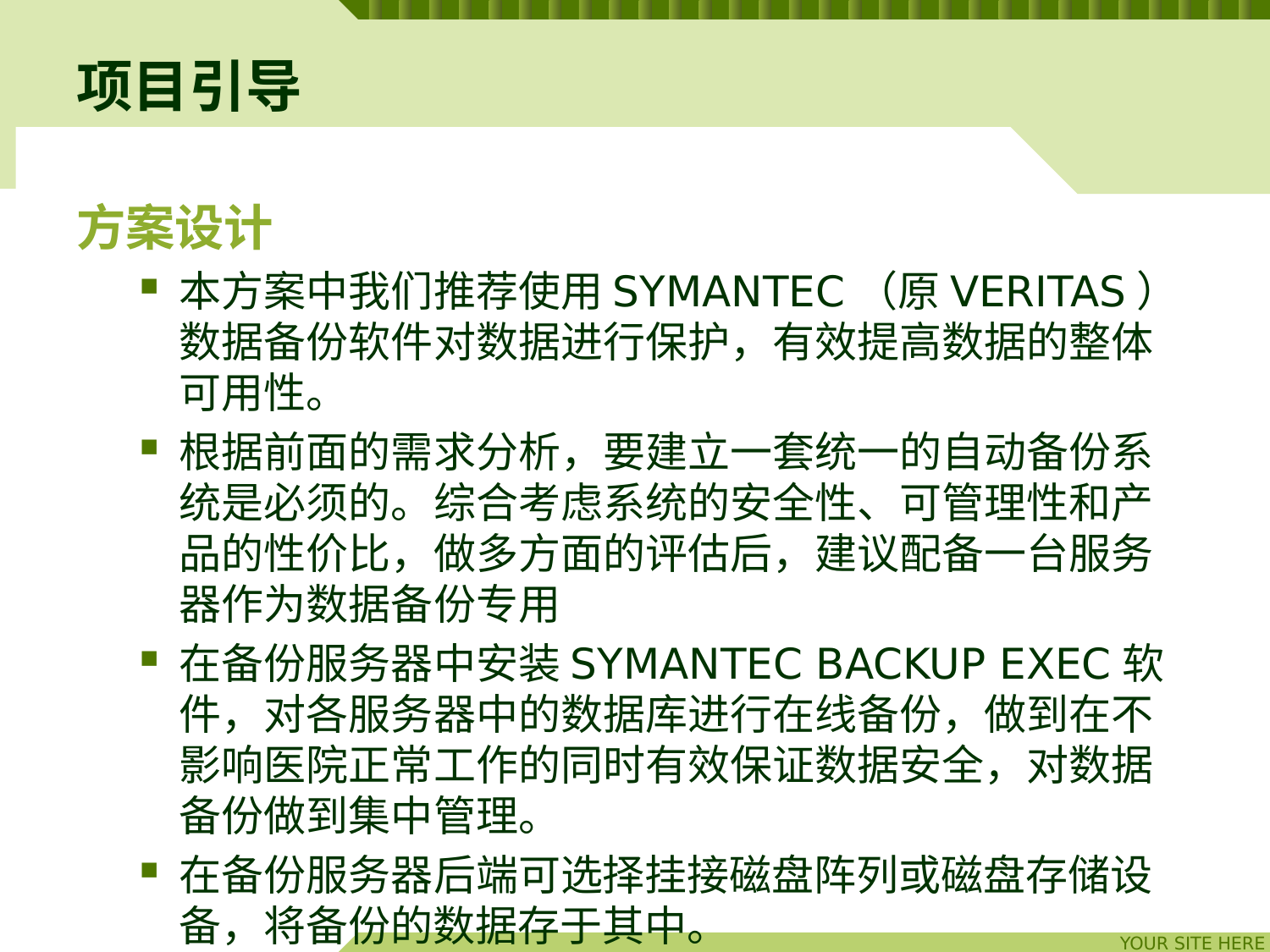

# 项目引导
方案设计
本方案中我们推荐使用SYMANTEC（原VERITAS）数据备份软件对数据进行保护，有效提高数据的整体可用性。
根据前面的需求分析，要建立一套统一的自动备份系统是必须的。综合考虑系统的安全性、可管理性和产品的性价比，做多方面的评估后，建议配备一台服务器作为数据备份专用
在备份服务器中安装SYMANTEC BACKUP EXEC软件，对各服务器中的数据库进行在线备份，做到在不影响医院正常工作的同时有效保证数据安全，对数据备份做到集中管理。
在备份服务器后端可选择挂接磁盘阵列或磁盘存储设备，将备份的数据存于其中。